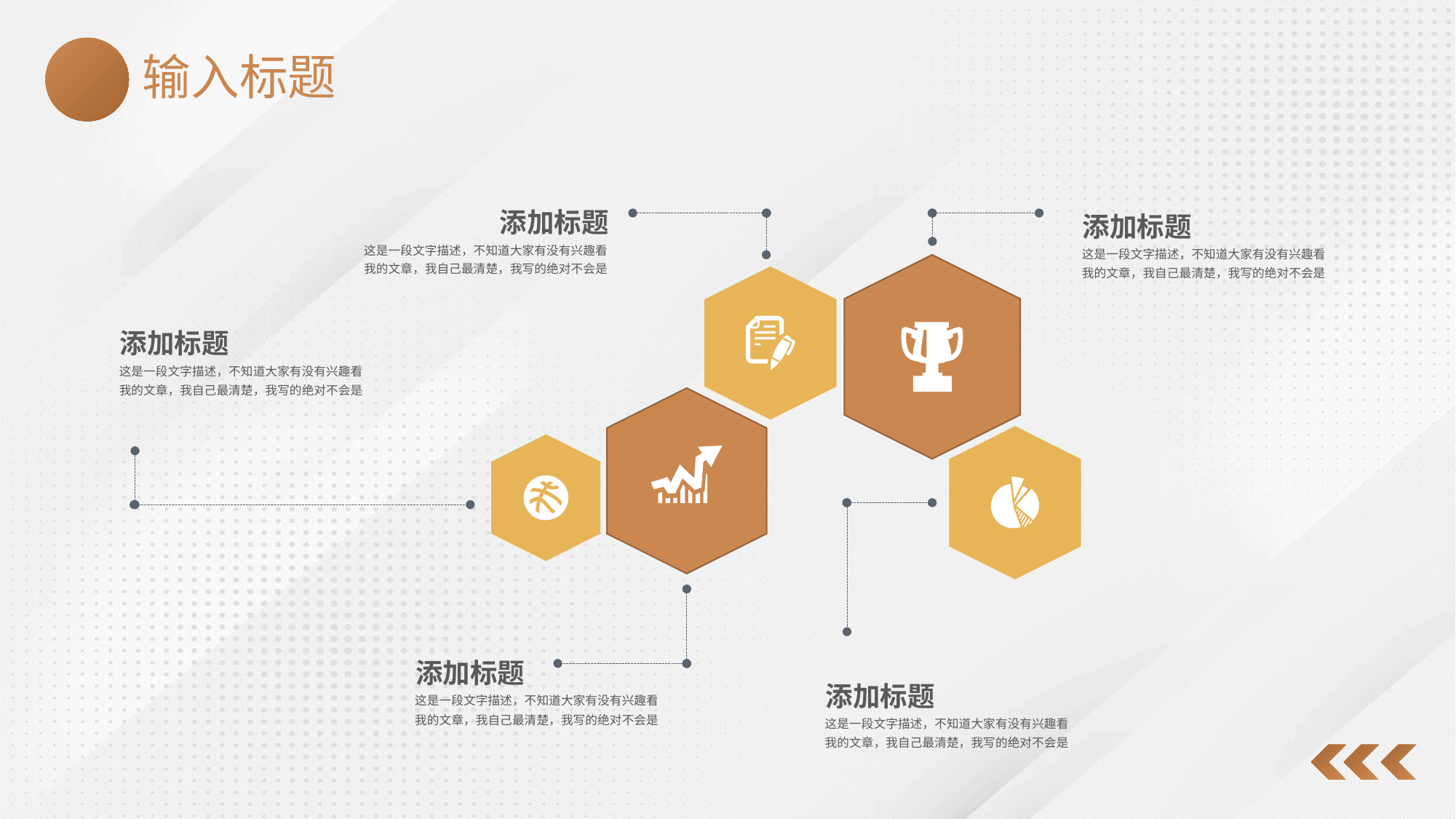

输入标题
添加标题
这是一段文字描述，不知道大家有没有兴趣看我的文章，我自己最清楚，我写的绝对不会是
添加标题
这是一段文字描述，不知道大家有没有兴趣看我的文章，我自己最清楚，我写的绝对不会是

添加标题
这是一段文字描述，不知道大家有没有兴趣看我的文章，我自己最清楚，我写的绝对不会是

添加标题
这是一段文字描述，不知道大家有没有兴趣看我的文章，我自己最清楚，我写的绝对不会是
添加标题
这是一段文字描述，不知道大家有没有兴趣看我的文章，我自己最清楚，我写的绝对不会是